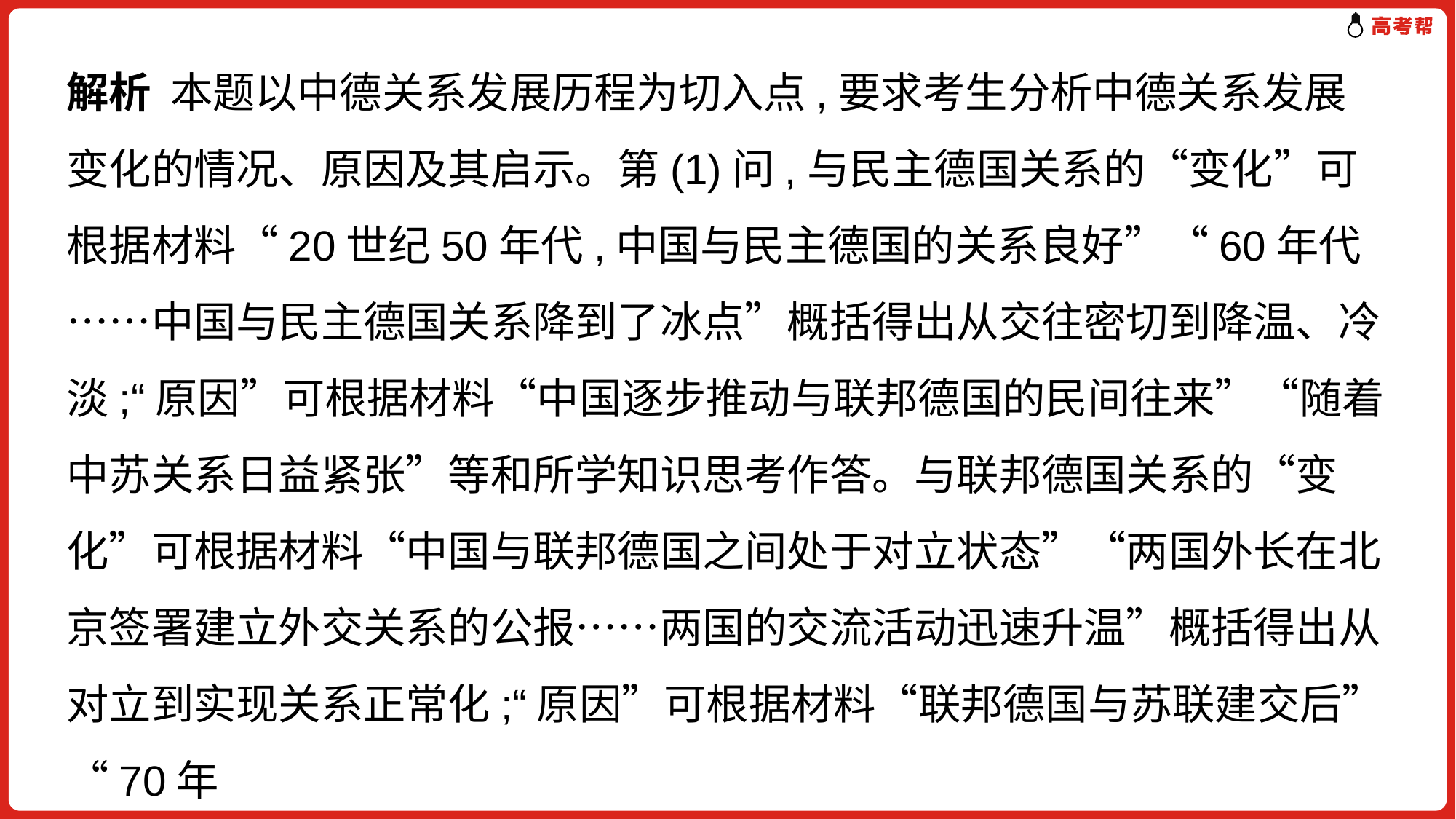

解析  本题以中德关系发展历程为切入点,要求考生分析中德关系发展变化的情况、原因及其启示。第(1)问,与民主德国关系的“变化”可根据材料“20世纪50年代,中国与民主德国的关系良好”“60年代……中国与民主德国关系降到了冰点”概括得出从交往密切到降温、冷淡;“原因”可根据材料“中国逐步推动与联邦德国的民间往来”“随着中苏关系日益紧张”等和所学知识思考作答。与联邦德国关系的“变化”可根据材料“中国与联邦德国之间处于对立状态”“两国外长在北京签署建立外交关系的公报……两国的交流活动迅速升温”概括得出从对立到实现关系正常化;“原因”可根据材料“联邦德国与苏联建交后”“70年